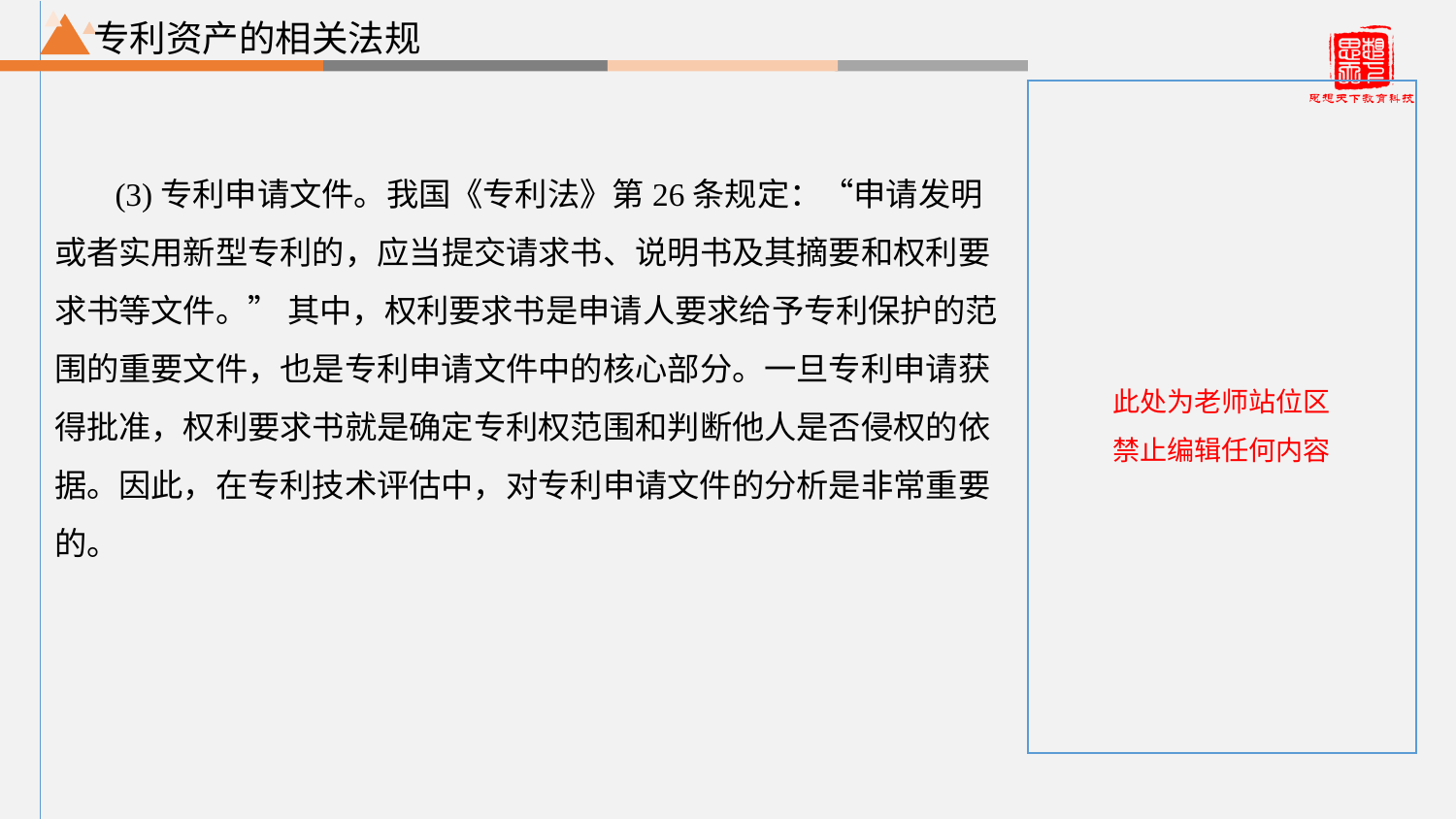

专利资产的相关法规
(3)专利申请文件。我国《专利法》第26条规定：“申请发明或者实用新型专利的，应当提交请求书、说明书及其摘要和权利要求书等文件。” 其中，权利要求书是申请人要求给予专利保护的范围的重要文件，也是专利申请文件中的核心部分。一旦专利申请获得批准，权利要求书就是确定专利权范围和判断他人是否侵权的依据。因此，在专利技术评估中，对专利申请文件的分析是非常重要的。
23